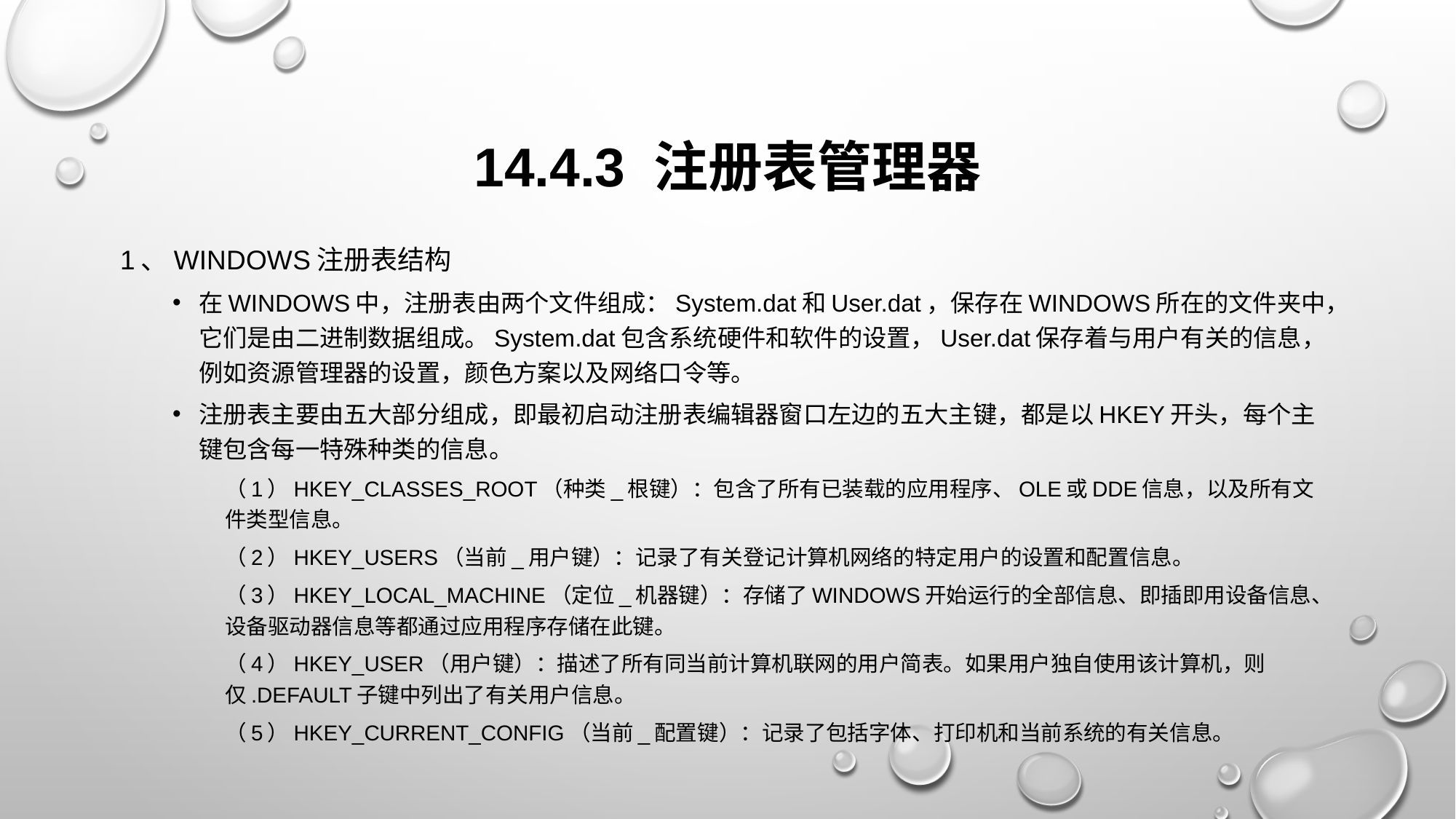

# 14.4.3 注册表管理器
1、Windows注册表结构
在WINDOWS中，注册表由两个文件组成：System.dat和User.dat，保存在WINDOWS所在的文件夹中，它们是由二进制数据组成。System.dat包含系统硬件和软件的设置，User.dat保存着与用户有关的信息，例如资源管理器的设置，颜色方案以及网络口令等。
注册表主要由五大部分组成，即最初启动注册表编辑器窗口左边的五大主键，都是以HKEY开头，每个主键包含每一特殊种类的信息。
（1）HKEY_CLASSES_ROOT（种类_根键）：包含了所有已装载的应用程序、OLE或DDE信息，以及所有文件类型信息。
（2）HKEY_USERS（当前_用户键）：记录了有关登记计算机网络的特定用户的设置和配置信息。
（3）HKEY_LOCAL_MACHINE（定位_机器键）：存储了Windows开始运行的全部信息、即插即用设备信息、设备驱动器信息等都通过应用程序存储在此键。
（4）HKEY_USER（用户键）：描述了所有同当前计算机联网的用户简表。如果用户独自使用该计算机，则仅.Default子键中列出了有关用户信息。
（5）HKEY_CURRENT_CONFIG（当前_配置键）：记录了包括字体、打印机和当前系统的有关信息。